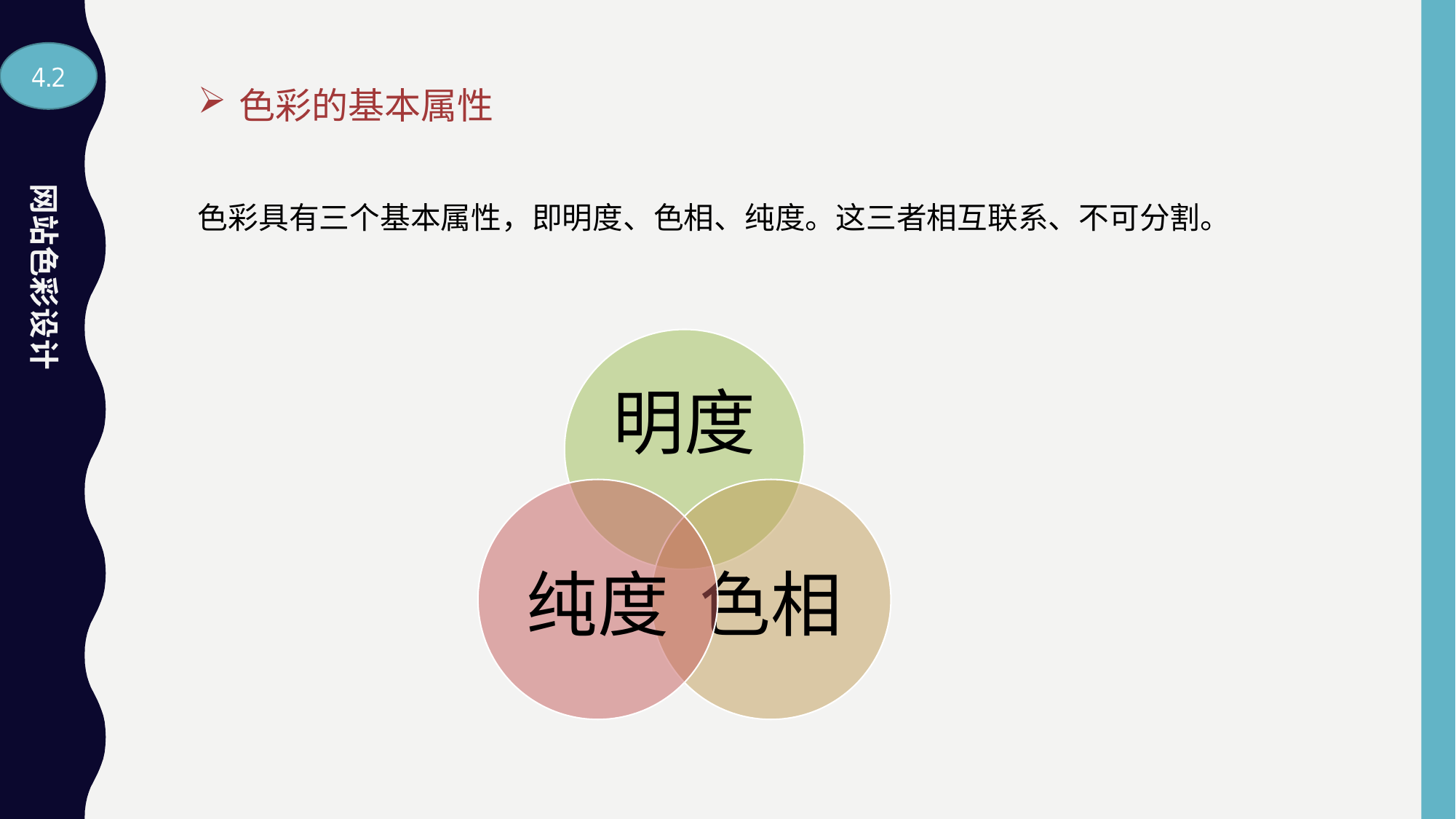

4.2
色彩的基本属性

色彩具有三个基本属性，即明度、色相、纯度。这三者相互联系、不可分割。

网站色彩设计
明度
色相
纯度